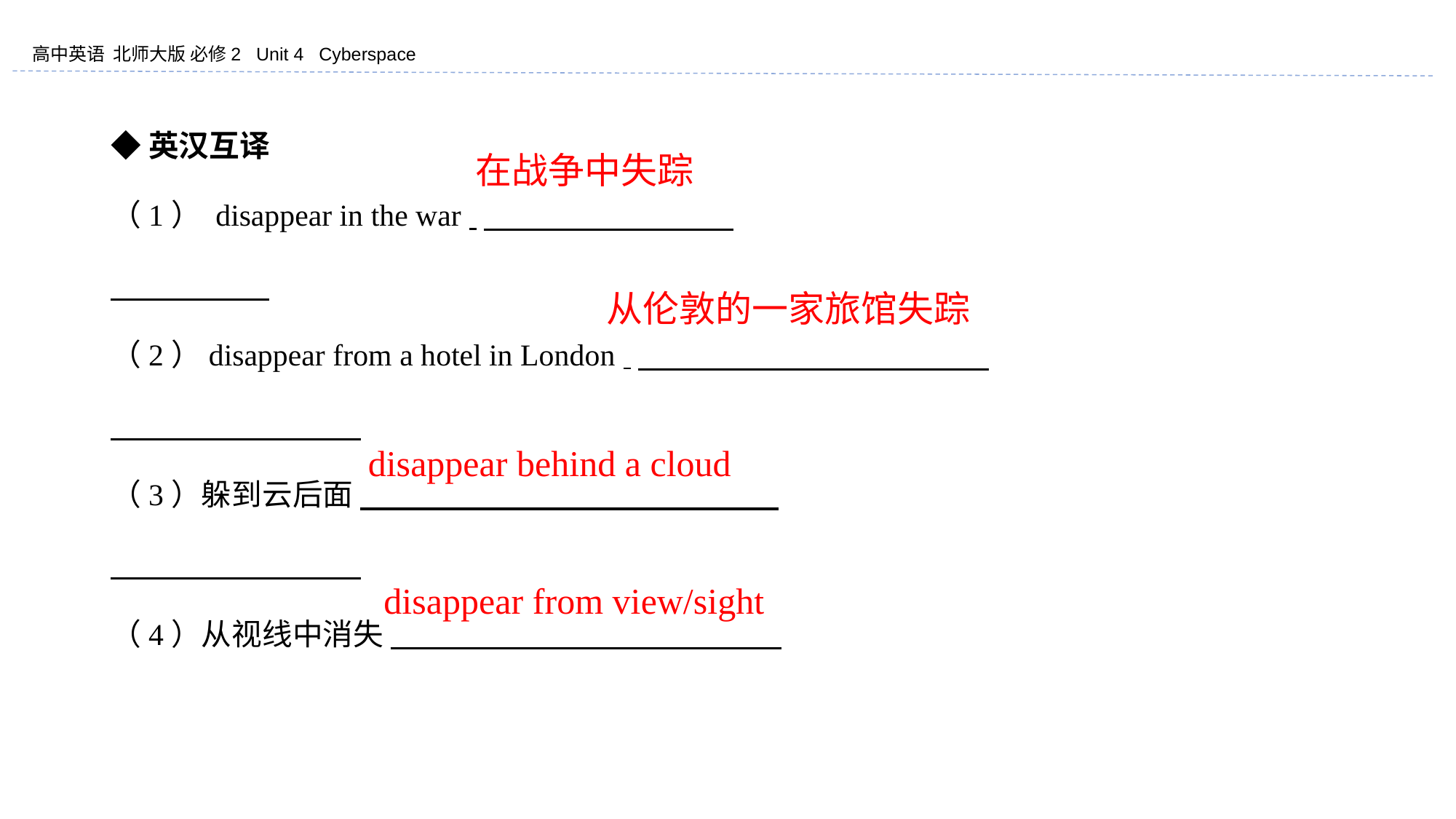

◆英汉互译
（1） disappear in the war

（2）disappear from a hotel in London

（3）躲到云后面

（4）从视线中消失

　　在战争中失踪

从伦敦的一家旅馆失踪

disappear behind a cloud

disappear from view/sight